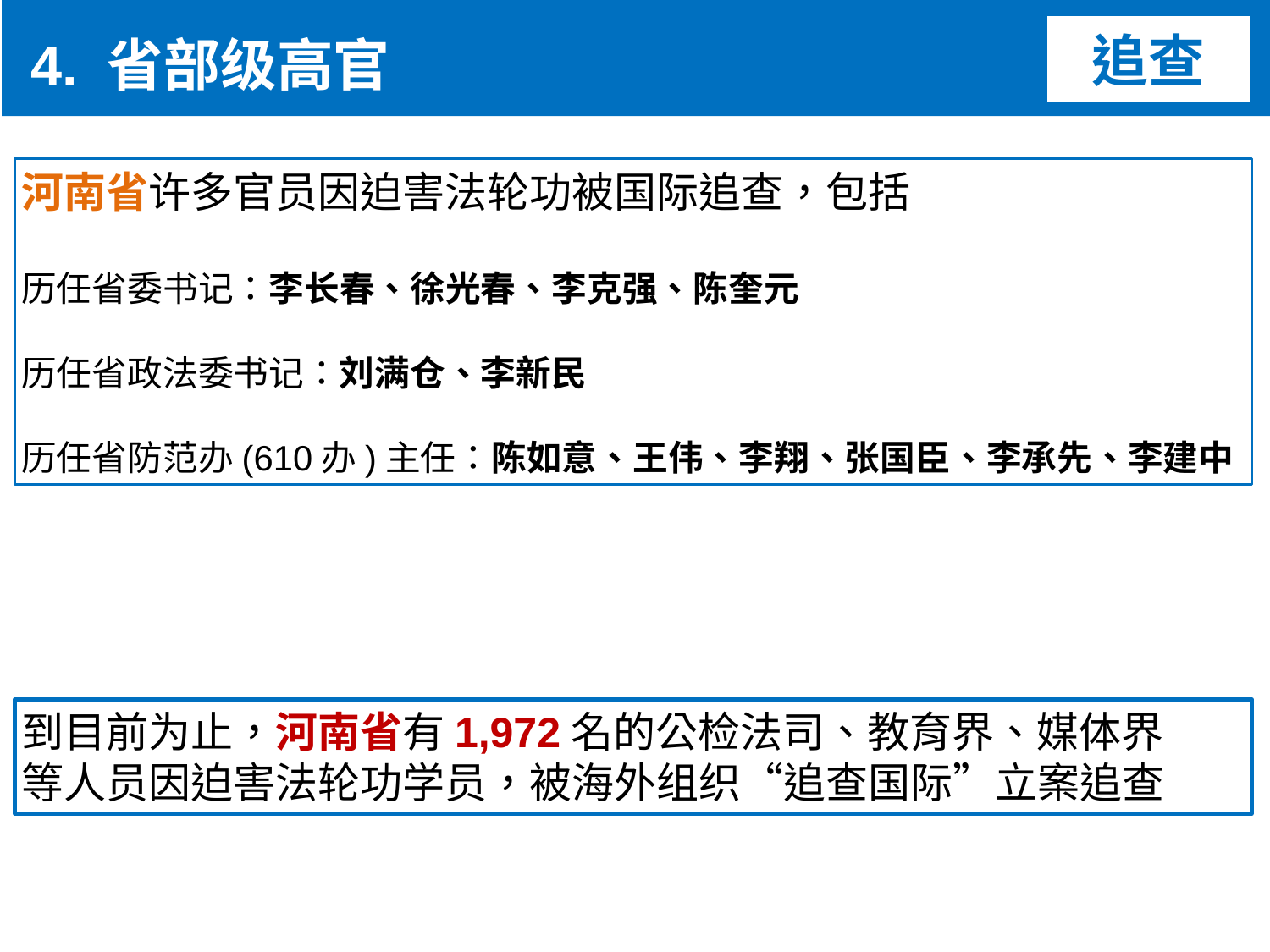

4. 省部级高官
追查
河南省许多官员因迫害法轮功被国际追查，包括

历任省委书记：李长春、徐光春、李克强、陈奎元

历任省政法委书记：刘满仓、李新民

历任省防范办(610办)主任：陈如意、王伟、李翔、张国臣、李承先、李建中
到目前为止，河南省有1,972名的公检法司、教育界、媒体界
等人员因迫害法轮功学员，被海外组织“追查国际”立案追查